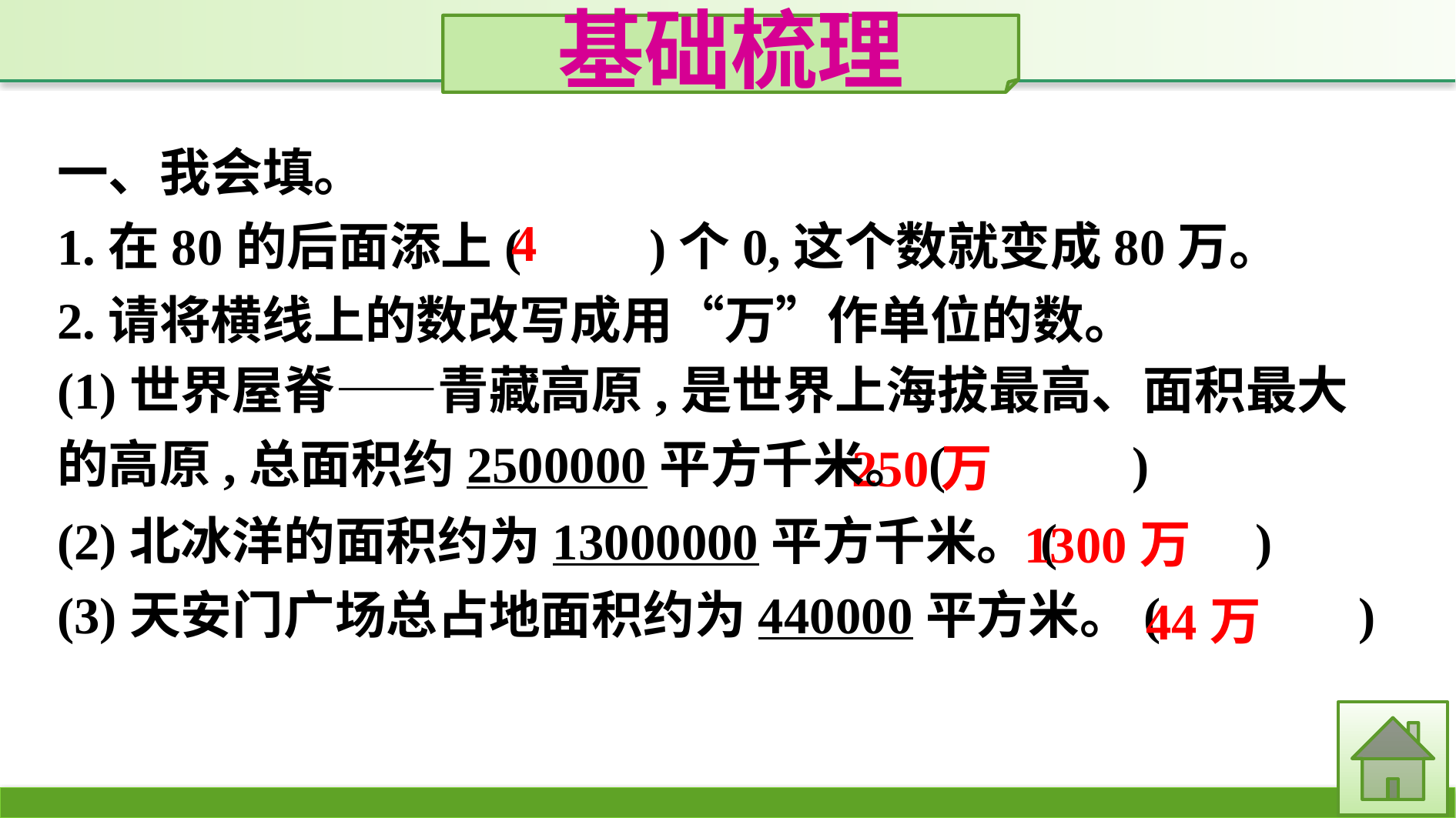

基础梳理
一、我会填。
1.在80的后面添上(　　)个0,这个数就变成80万。
2.请将横线上的数改写成用“万”作单位的数。

(2)北冰洋的面积约为13000000平方千米。(　      　)
(3)天安门广场总占地面积约为440000平方米。(　      　)
4
(1)世界屋脊——青藏高原,是世界上海拔最高、面积最大的高原,总面积约2500000平方千米。(　     　)
250万
1300万
44万